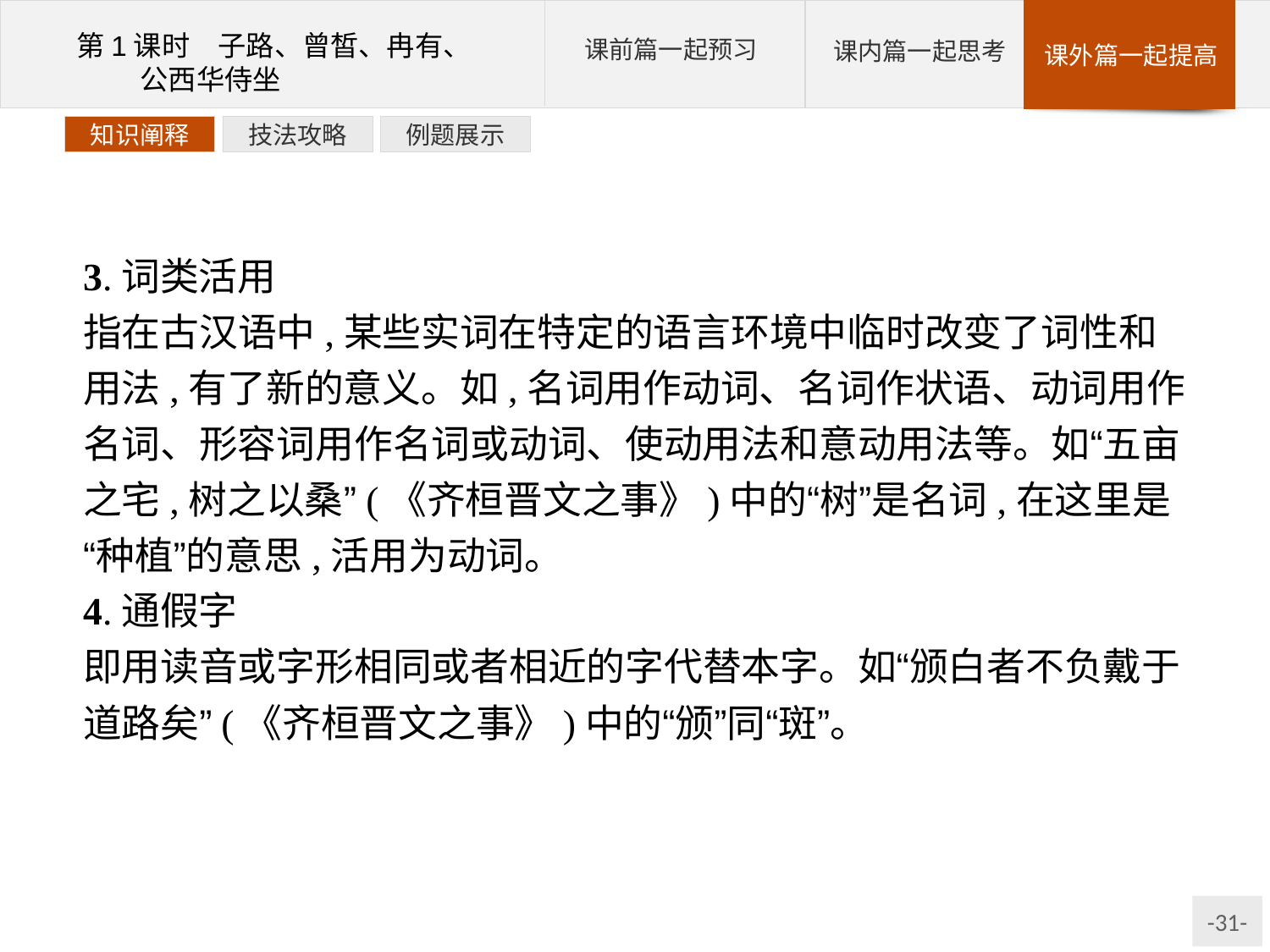

例题展示
技法攻略
知识阐释
3.词类活用
指在古汉语中,某些实词在特定的语言环境中临时改变了词性和用法,有了新的意义。如,名词用作动词、名词作状语、动词用作名词、形容词用作名词或动词、使动用法和意动用法等。如“五亩之宅,树之以桑”(《齐桓晋文之事》)中的“树”是名词,在这里是“种植”的意思,活用为动词。
4.通假字
即用读音或字形相同或者相近的字代替本字。如“颁白者不负戴于道路矣”(《齐桓晋文之事》)中的“颁”同“斑”。